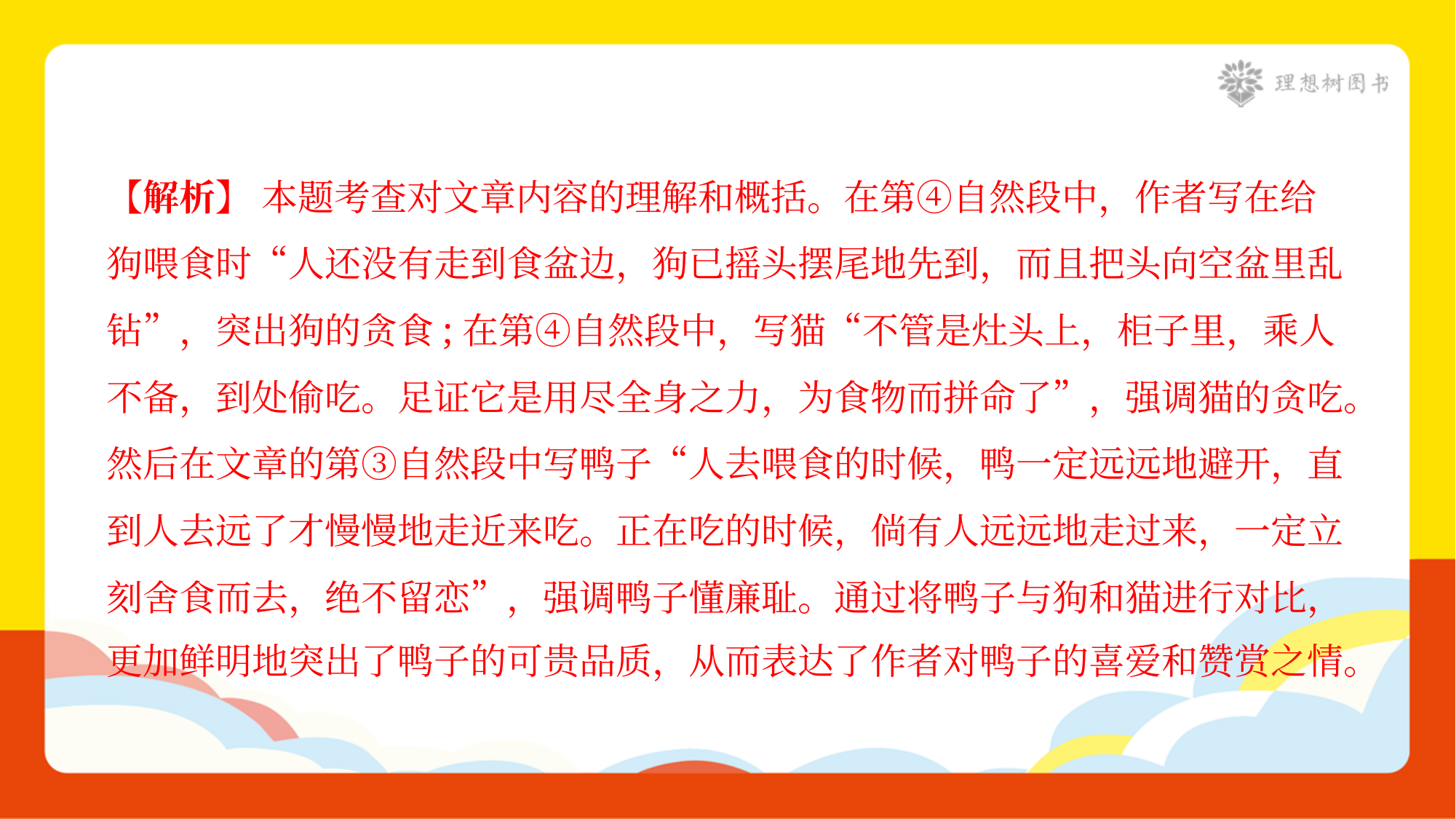

【解析】 本题考查对文章内容的理解和概括。在第④自然段中，作者写在给
狗喂食时“人还没有走到食盆边，狗已摇头摆尾地先到，而且把头向空盆里乱
钻”，突出狗的贪食;在第④自然段中，写猫“不管是灶头上，柜子里，乘人
不备，到处偷吃。足证它是用尽全身之力，为食物而拼命了”，强调猫的贪吃。
然后在文章的第③自然段中写鸭子“人去喂食的时候，鸭一定远远地避开，直
到人去远了才慢慢地走近来吃。正在吃的时候，倘有人远远地走过来，一定立
刻舍食而去，绝不留恋”，强调鸭子懂廉耻。通过将鸭子与狗和猫进行对比，
更加鲜明地突出了鸭子的可贵品质，从而表达了作者对鸭子的喜爱和赞赏之情。